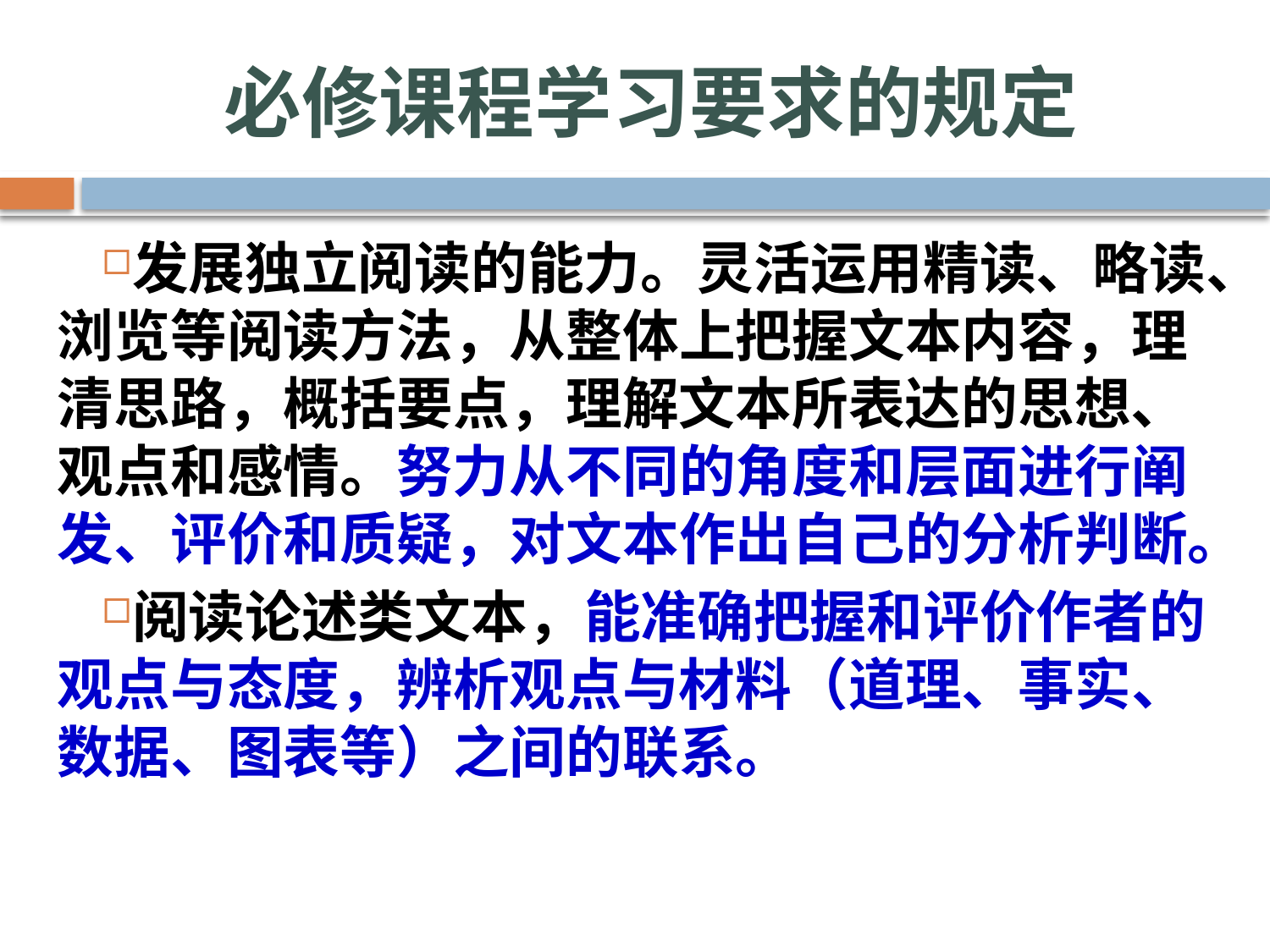

# 必修课程学习要求的规定
发展独立阅读的能力。灵活运用精读、略读、浏览等阅读方法，从整体上把握文本内容，理清思路，概括要点，理解文本所表达的思想、观点和感情。努力从不同的角度和层面进行阐发、评价和质疑，对文本作出自己的分析判断。
阅读论述类文本，能准确把握和评价作者的观点与态度，辨析观点与材料（道理、事实、数据、图表等）之间的联系。